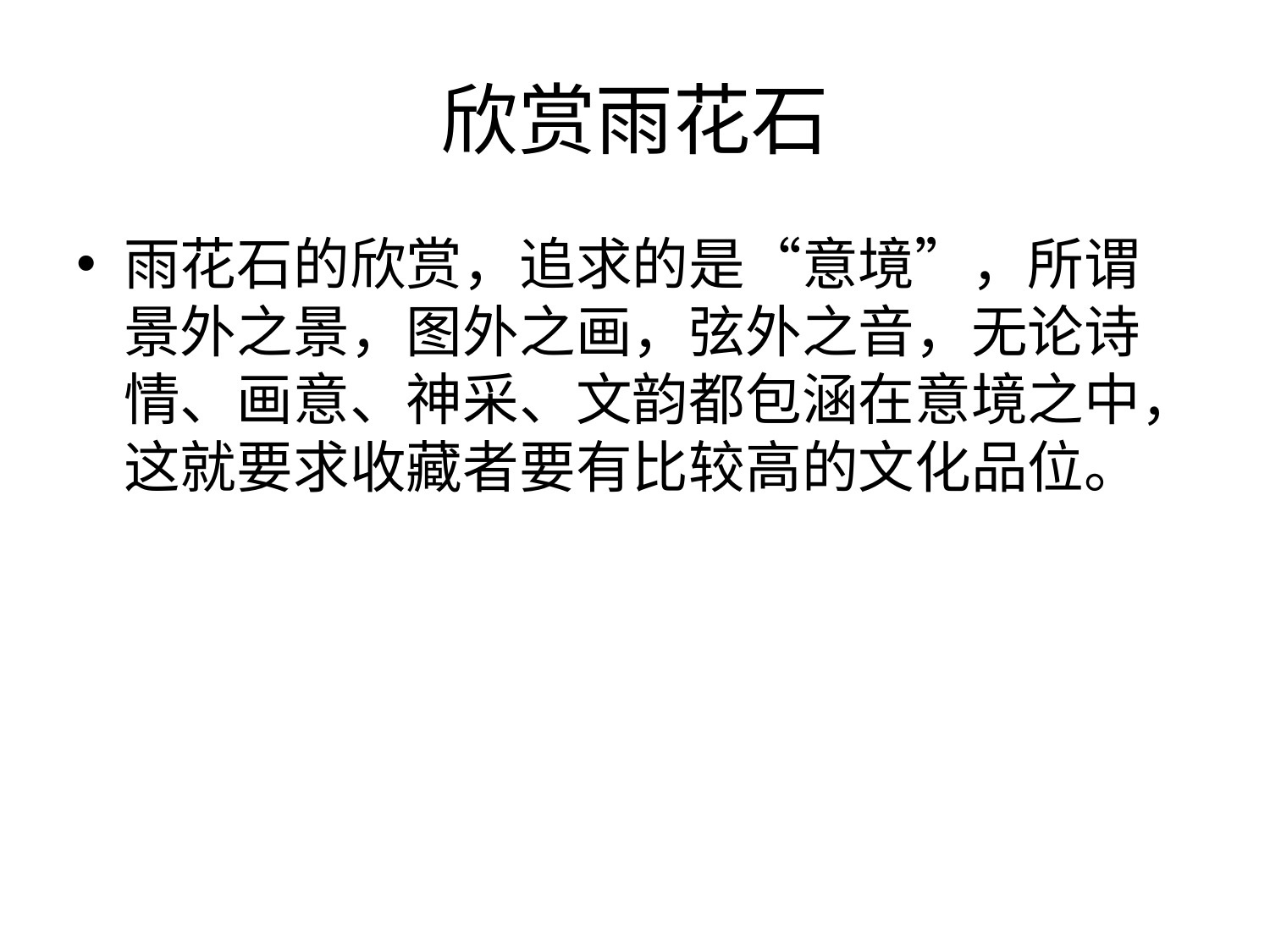

# 欣赏雨花石
雨花石的欣赏，追求的是“意境”，所谓景外之景，图外之画，弦外之音，无论诗情、画意、神采、文韵都包涵在意境之中，这就要求收藏者要有比较高的文化品位。